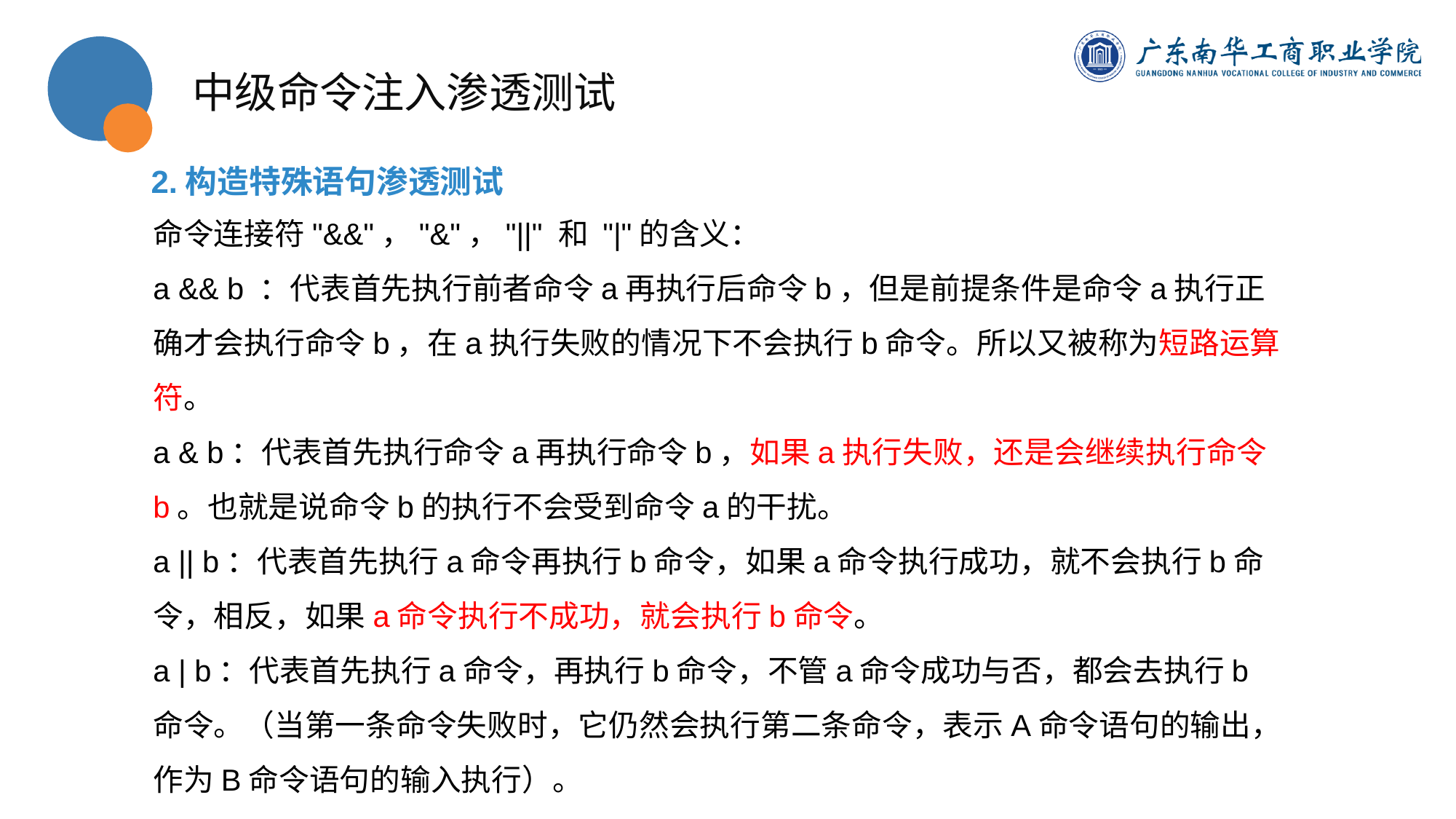

中级命令注入渗透测试

2.构造特殊语句渗透测试
命令连接符"&&"，"&"，"||" 和 "|"的含义：
a && b ：代表首先执行前者命令a再执行后命令b，但是前提条件是命令a执行正确才会执行命令b，在a执行失败的情况下不会执行b命令。所以又被称为短路运算符。
a & b：代表首先执行命令a再执行命令b，如果a执行失败，还是会继续执行命令b。也就是说命令b的执行不会受到命令a的干扰。
a || b：代表首先执行a命令再执行b命令，如果a命令执行成功，就不会执行b命令，相反，如果a命令执行不成功，就会执行b命令。
a | b：代表首先执行a命令，再执行b命令，不管a命令成功与否，都会去执行b命令。（当第一条命令失败时，它仍然会执行第二条命令，表示A命令语句的输出，作为B命令语句的输入执行）。